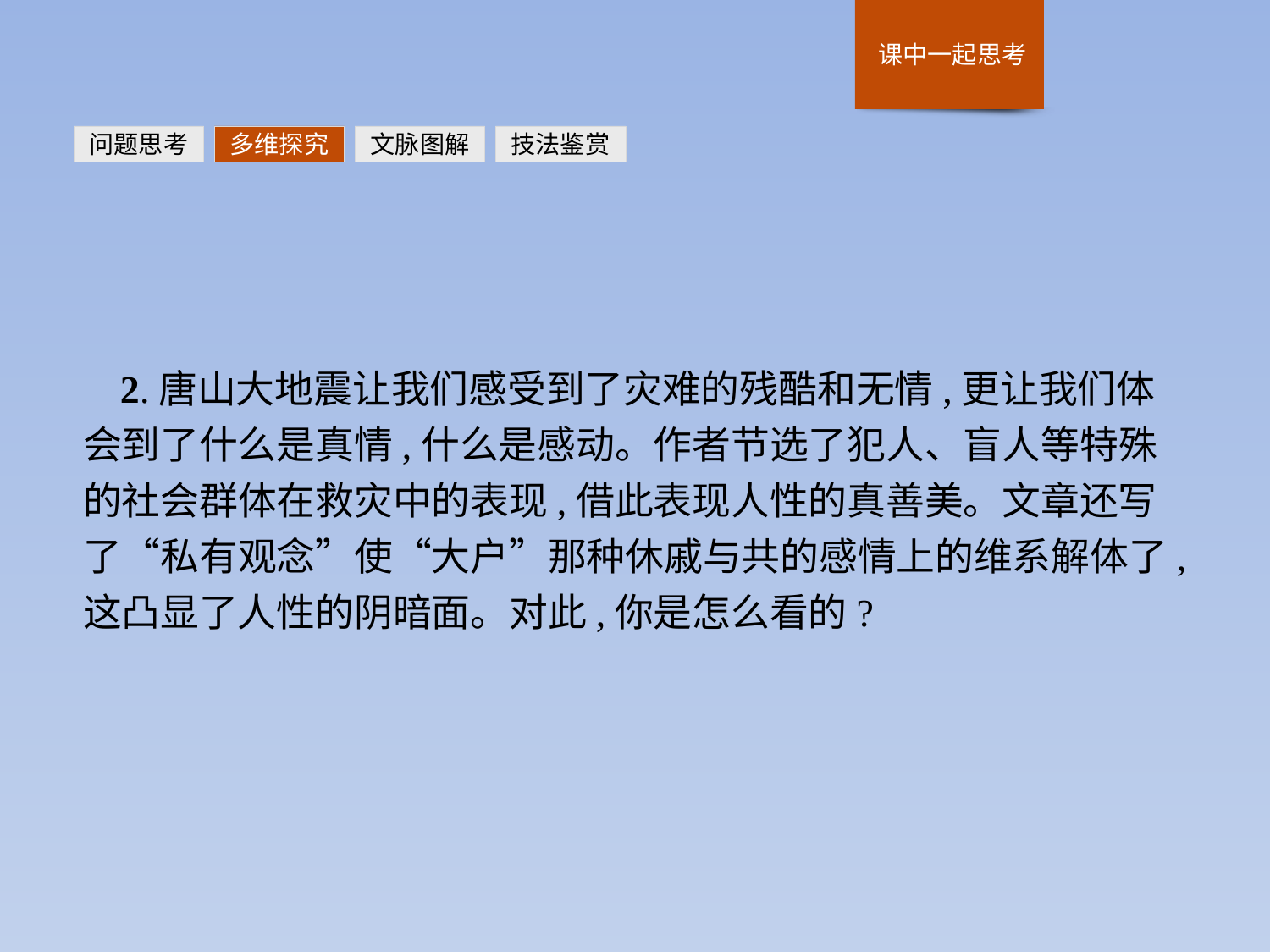

问题思考
多维探究
文脉图解
技法鉴赏
2.唐山大地震让我们感受到了灾难的残酷和无情,更让我们体会到了什么是真情,什么是感动。作者节选了犯人、盲人等特殊的社会群体在救灾中的表现,借此表现人性的真善美。文章还写了“私有观念”使“大户”那种休戚与共的感情上的维系解体了,这凸显了人性的阴暗面。对此,你是怎么看的?